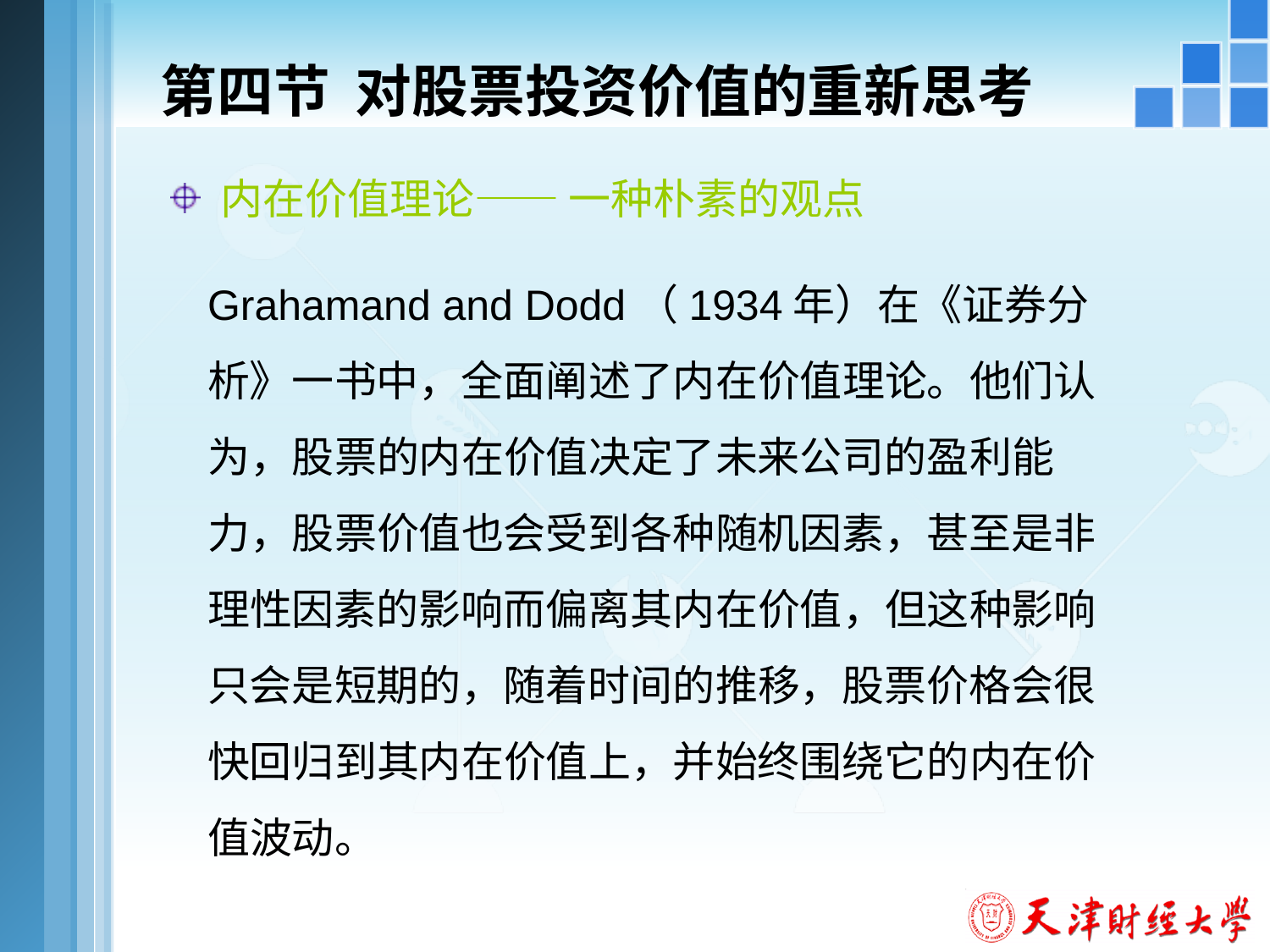

第四节  对股票投资价值的重新思考
 内在价值理论—— 一种朴素的观点
Grahamand and Dodd（1934年）在《证券分析》一书中，全面阐述了内在价值理论。他们认为，股票的内在价值决定了未来公司的盈利能力，股票价值也会受到各种随机因素，甚至是非理性因素的影响而偏离其内在价值，但这种影响只会是短期的，随着时间的推移，股票价格会很快回归到其内在价值上，并始终围绕它的内在价值波动。